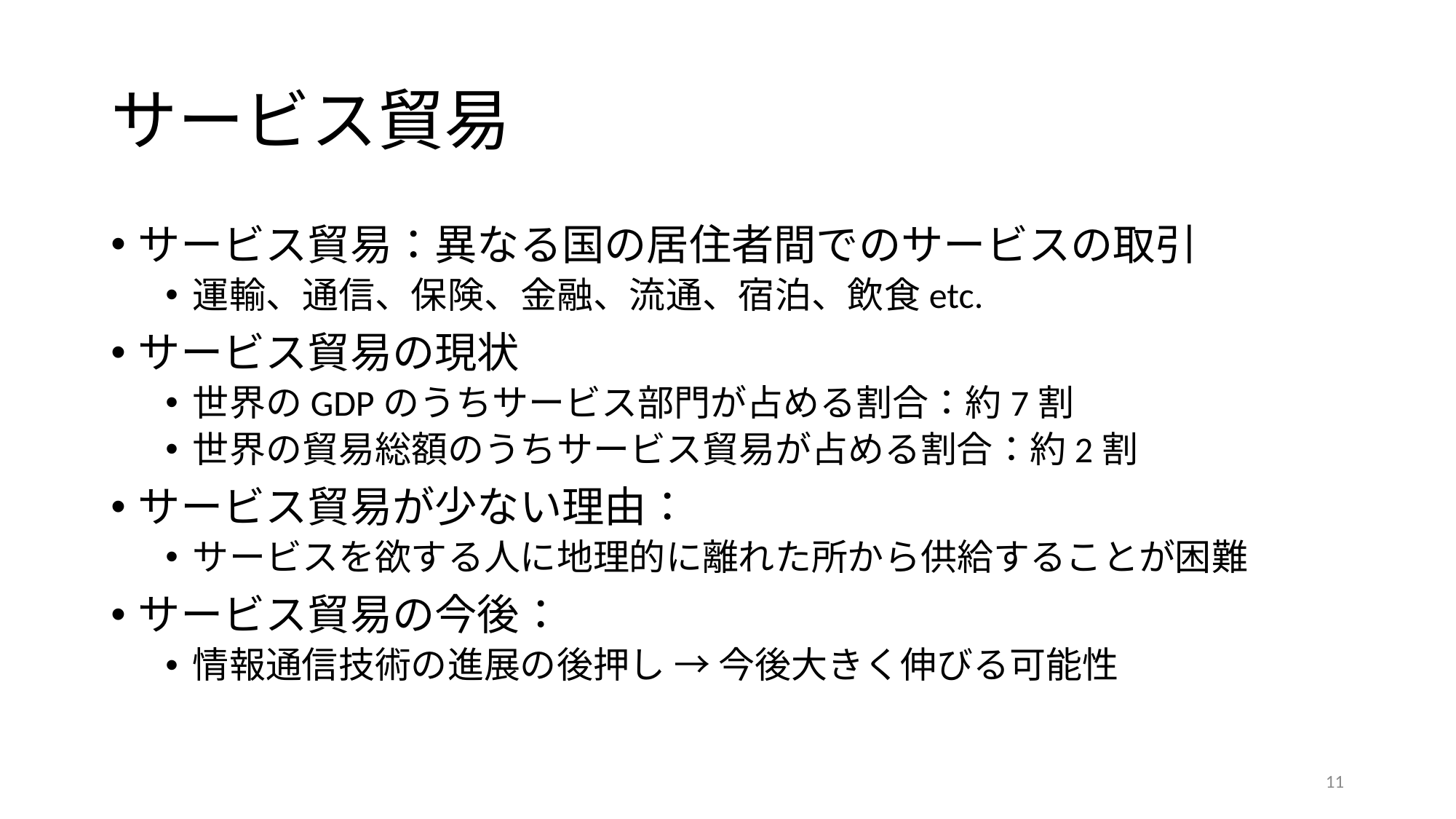

# サービス貿易
サービス貿易：異なる国の居住者間でのサービスの取引
運輸、通信、保険、金融、流通、宿泊、飲食etc.
サービス貿易の現状
世界のGDPのうちサービス部門が占める割合：約7割
世界の貿易総額のうちサービス貿易が占める割合：約2割
サービス貿易が少ない理由：
サービスを欲する人に地理的に離れた所から供給することが困難
サービス貿易の今後：
情報通信技術の進展の後押し → 今後大きく伸びる可能性

11